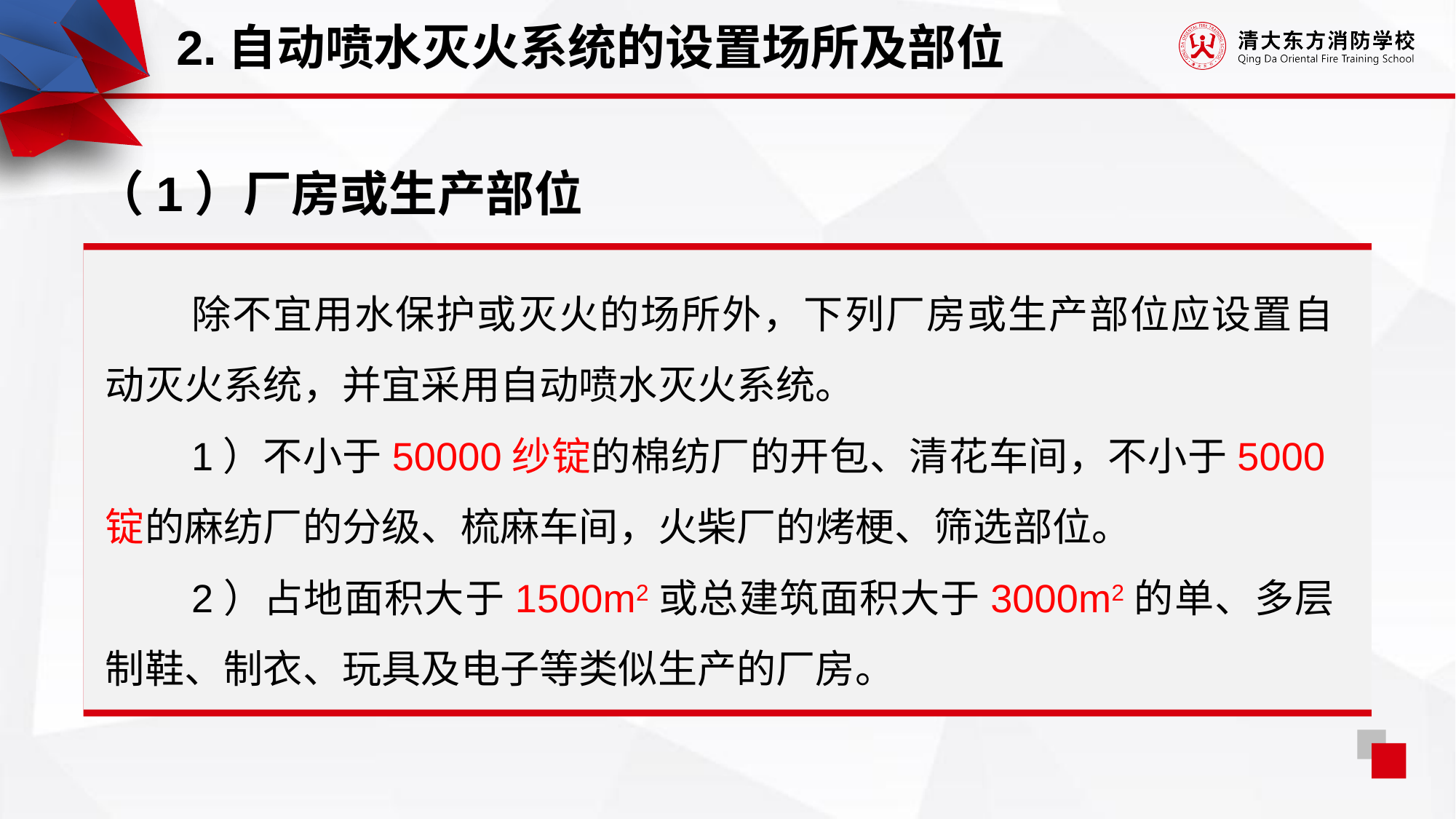

2.自动喷水灭火系统的设置场所及部位

（1）厂房或生产部位

除不宜用水保护或灭火的场所外，下列厂房或生产部位应设置自动灭火系统，并宜采用自动喷水灭火系统。
1）不小于50000纱锭的棉纺厂的开包、清花车间，不小于5000锭的麻纺厂的分级、梳麻车间，火柴厂的烤梗、筛选部位。
2）占地面积大于1500m2或总建筑面积大于3000m2的单、多层制鞋、制衣、玩具及电子等类似生产的厂房。